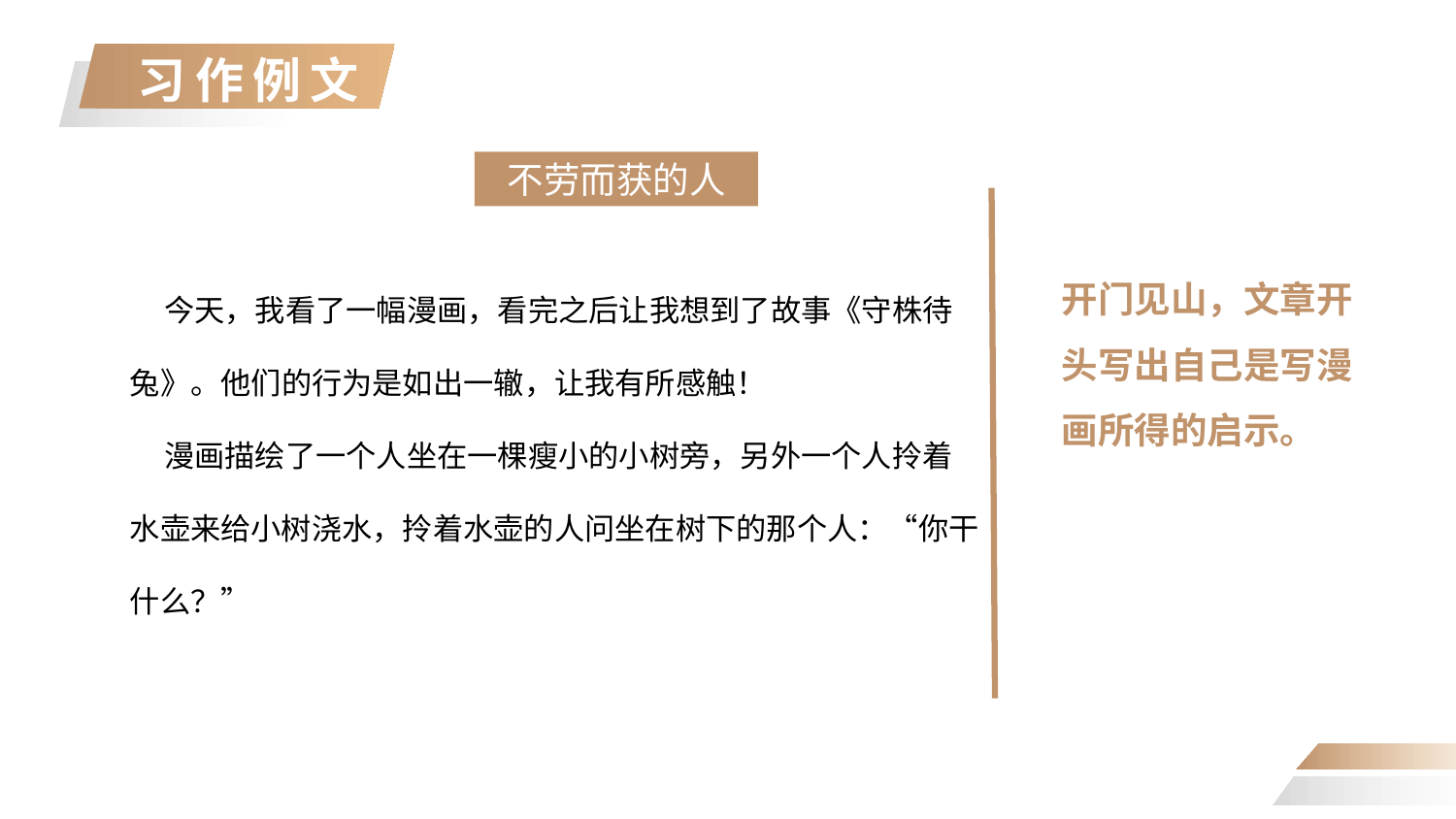

不劳而获的人
    今天，我看了一幅漫画，看完之后让我想到了故事《守株待兔》。他们的行为是如出一辙，让我有所感触！
    漫画描绘了一个人坐在一棵瘦小的小树旁，另外一个人拎着水壶来给小树浇水，拎着水壶的人问坐在树下的那个人：“你干什么？”
开门见山，文章开头写出自己是写漫画所得的启示。